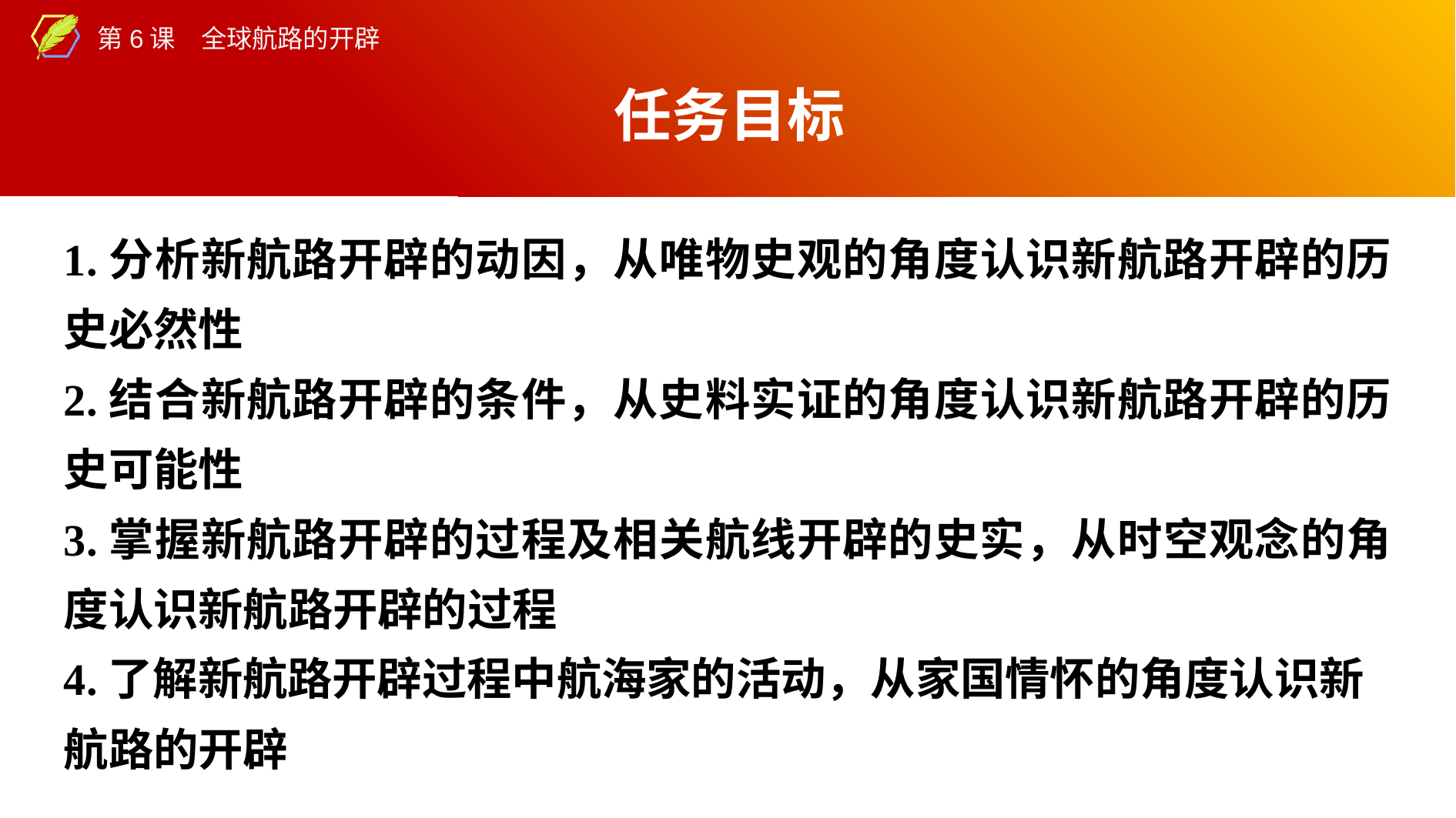

任务目标
1.分析新航路开辟的动因，从唯物史观的角度认识新航路开辟的历史必然性
2.结合新航路开辟的条件，从史料实证的角度认识新航路开辟的历史可能性
3.掌握新航路开辟的过程及相关航线开辟的史实，从时空观念的角度认识新航路开辟的过程
4.了解新航路开辟过程中航海家的活动，从家国情怀的角度认识新航路的开辟